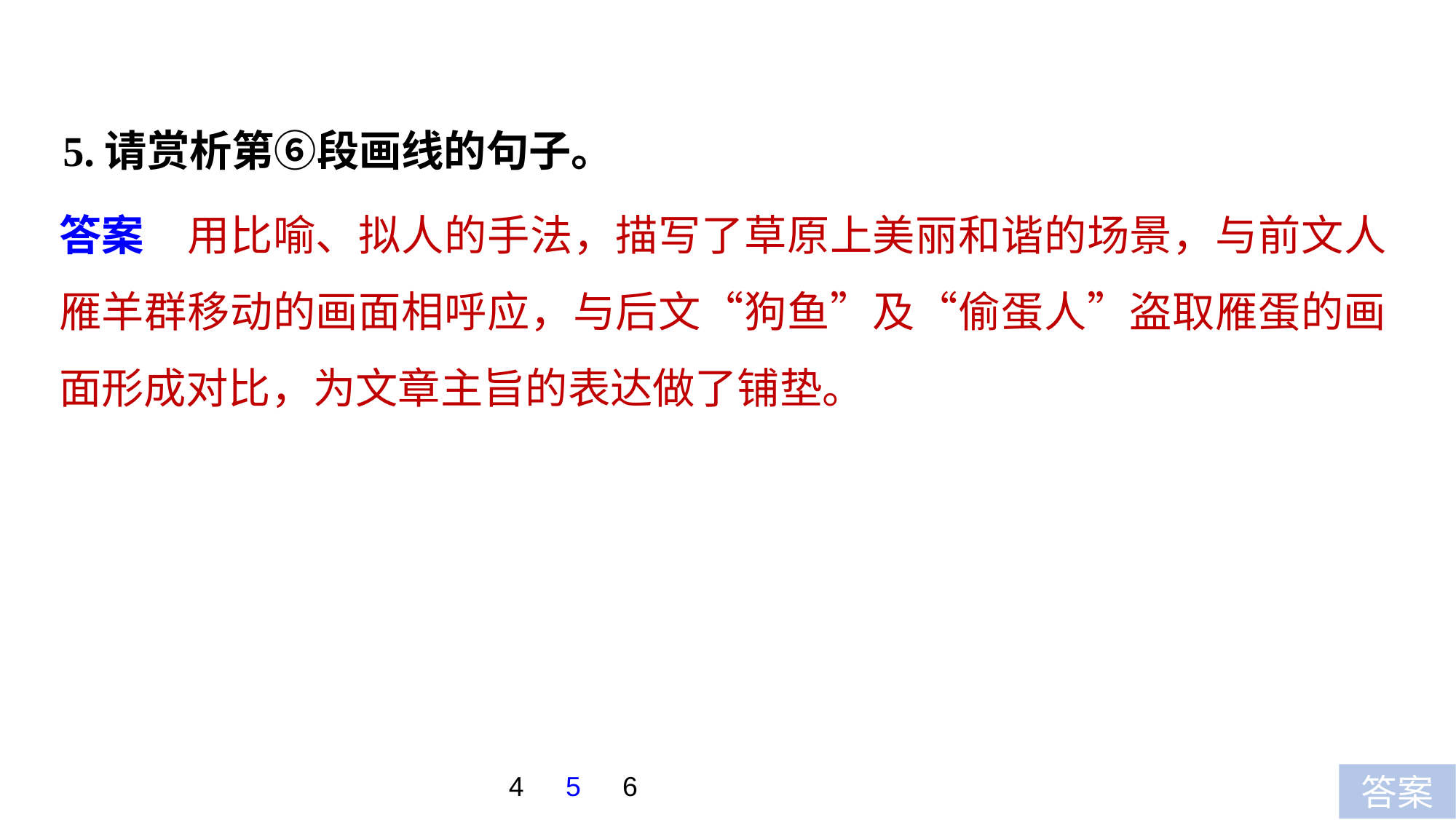

5.请赏析第⑥段画线的句子。
答案　用比喻、拟人的手法，描写了草原上美丽和谐的场景，与前文人雁羊群移动的画面相呼应，与后文“狗鱼”及“偷蛋人”盗取雁蛋的画面形成对比，为文章主旨的表达做了铺垫。
4
5
6
答案